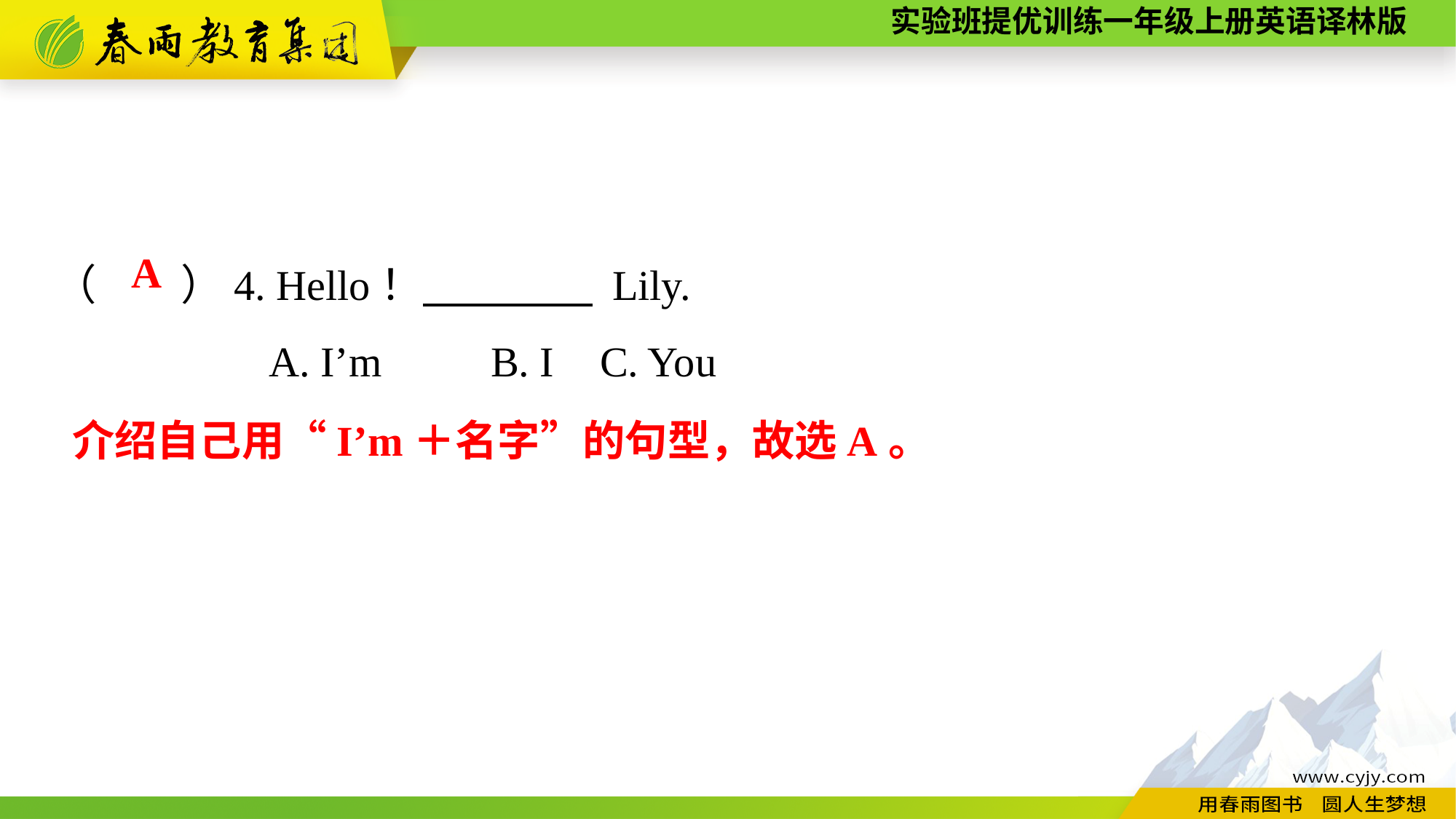

（　　）4. Hello！　　　　 Lily.
A. I’m	B. I	C. You
A
介绍自己用“I’m＋名字”的句型，故选A。